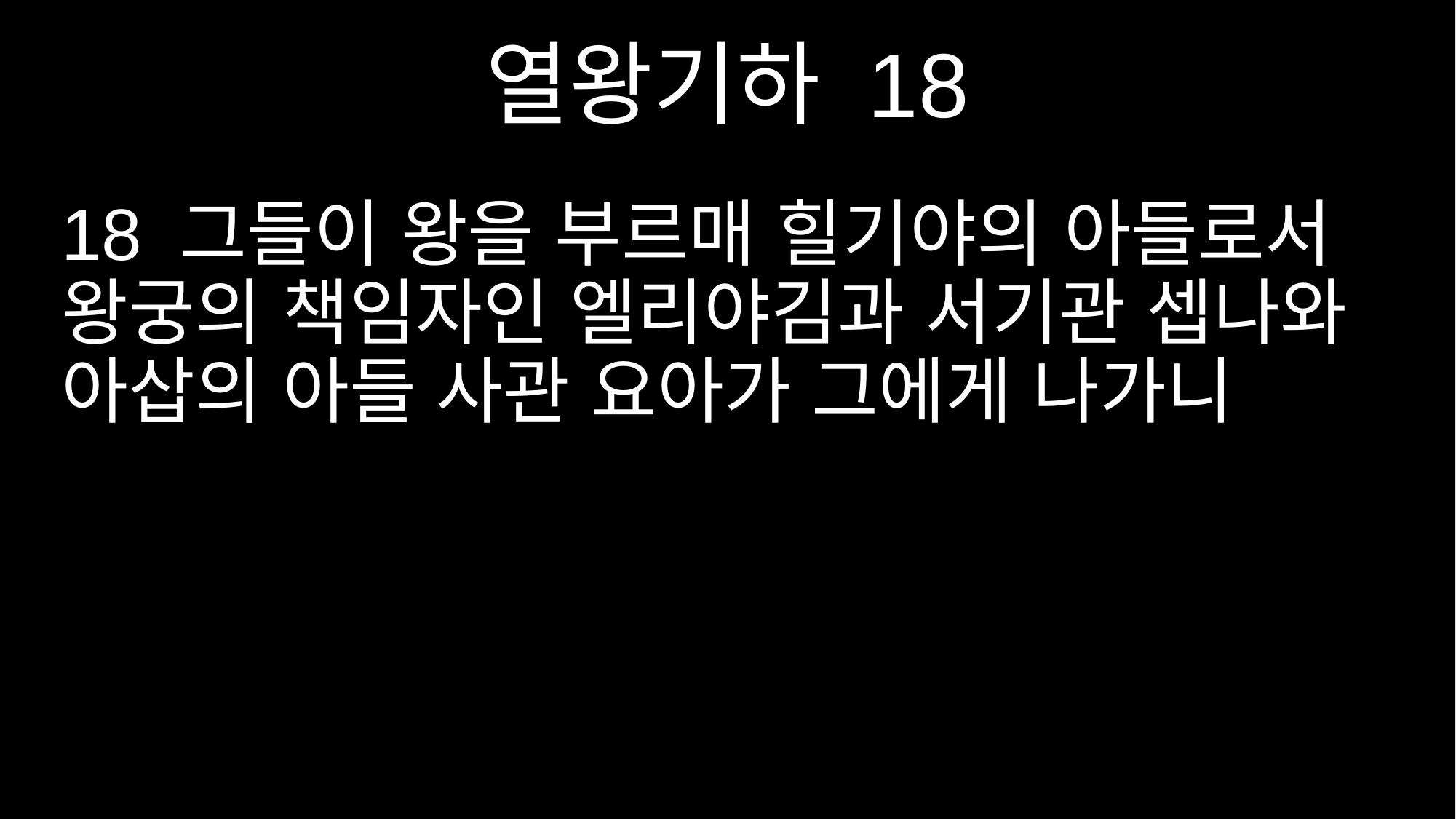

열왕기하 18
18 그들이 왕을 부르매 힐기야의 아들로서 왕궁의 책임자인 엘리야김과 서기관 셉나와 아삽의 아들 사관 요아가 그에게 나가니